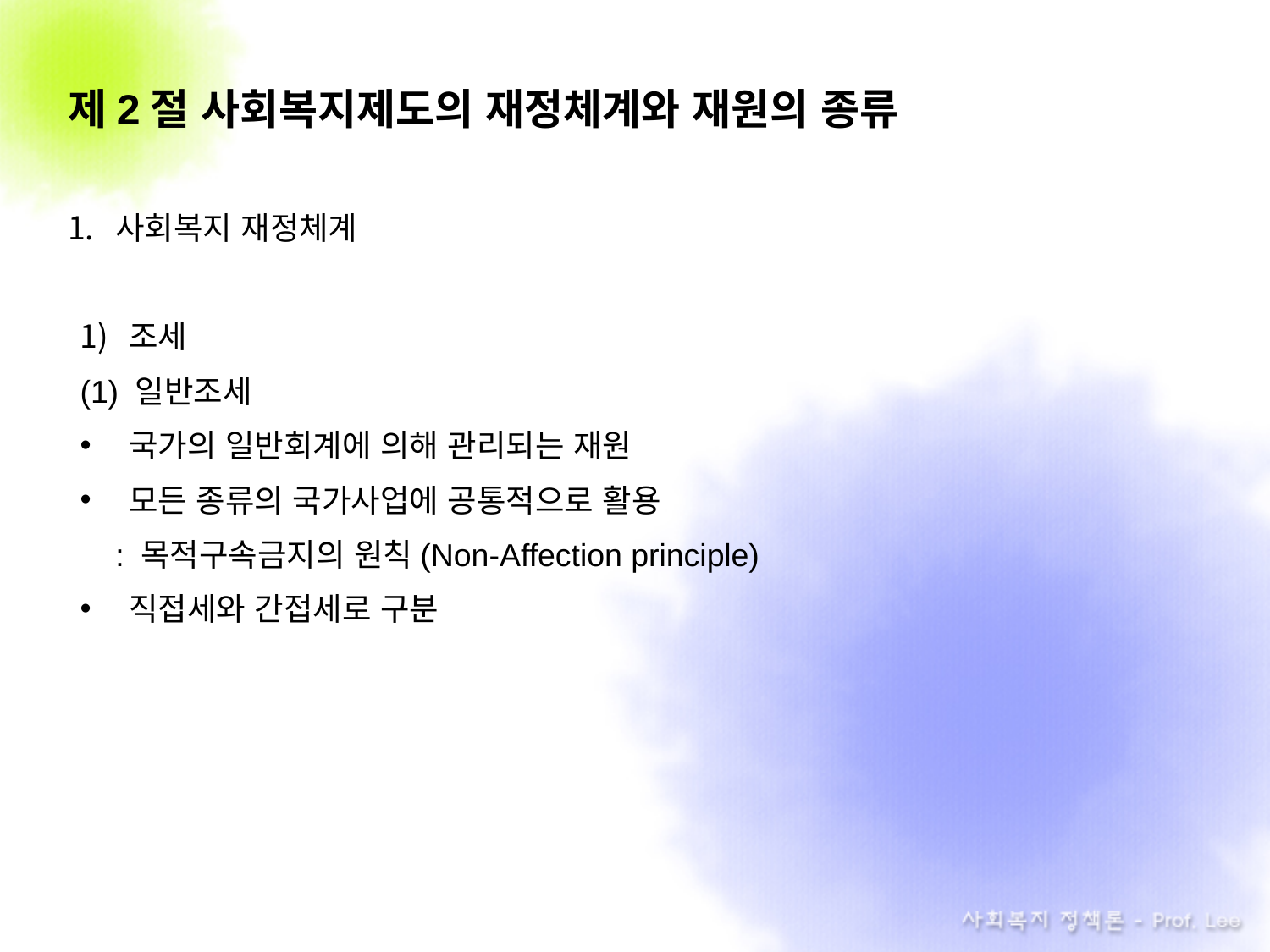

제2절 사회복지제도의 재정체계와 재원의 종류

사회복지 재정체계

조세
(1) 일반조세
국가의 일반회계에 의해 관리되는 재원
모든 종류의 국가사업에 공통적으로 활용
    : 목적구속금지의 원칙(Non-Affection principle)
직접세와 간접세로 구분